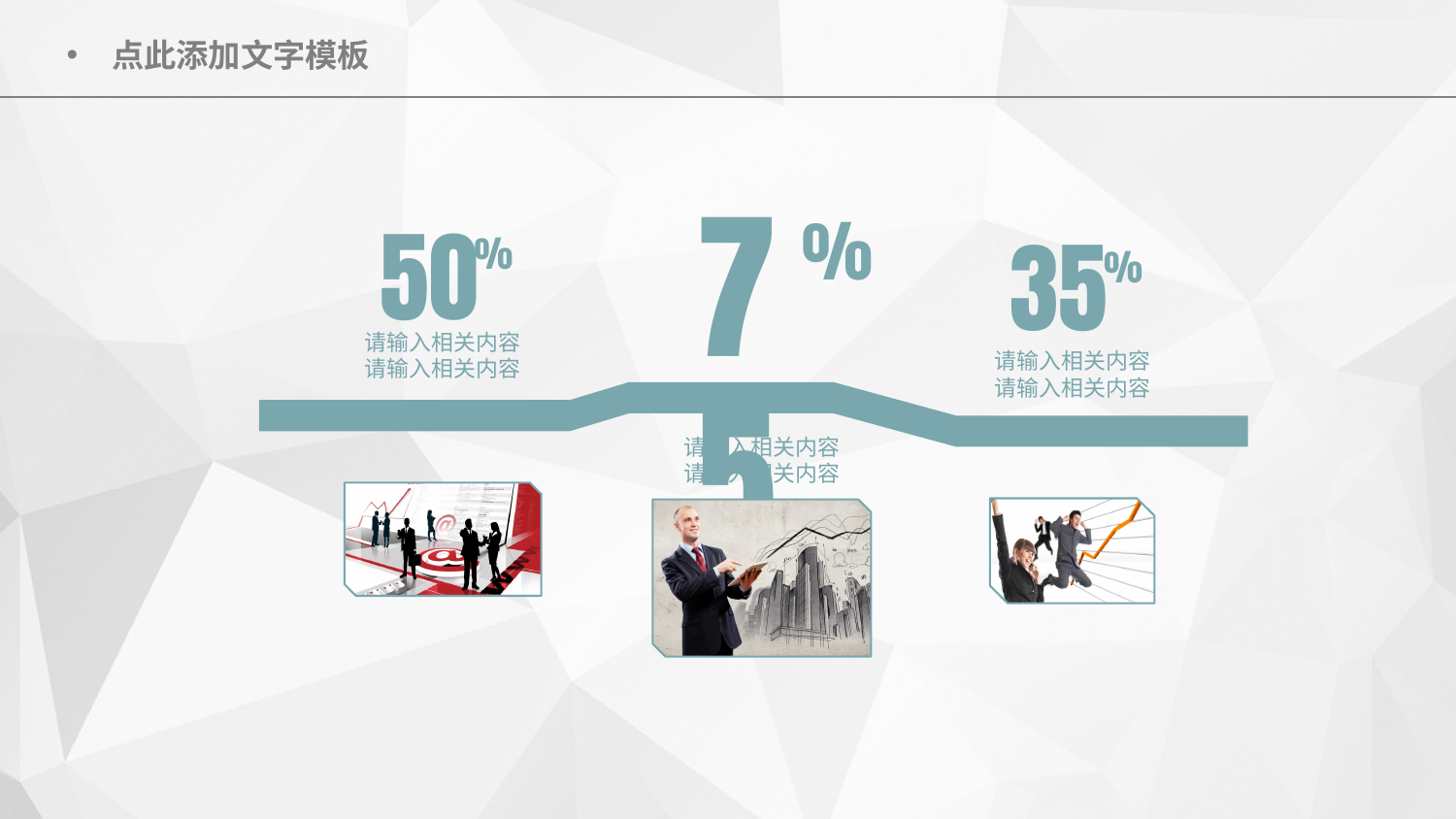

75
%
50
%
35
%
请输入相关内容
请输入相关内容
请输入相关内容
请输入相关内容

请输入相关内容
请输入相关内容